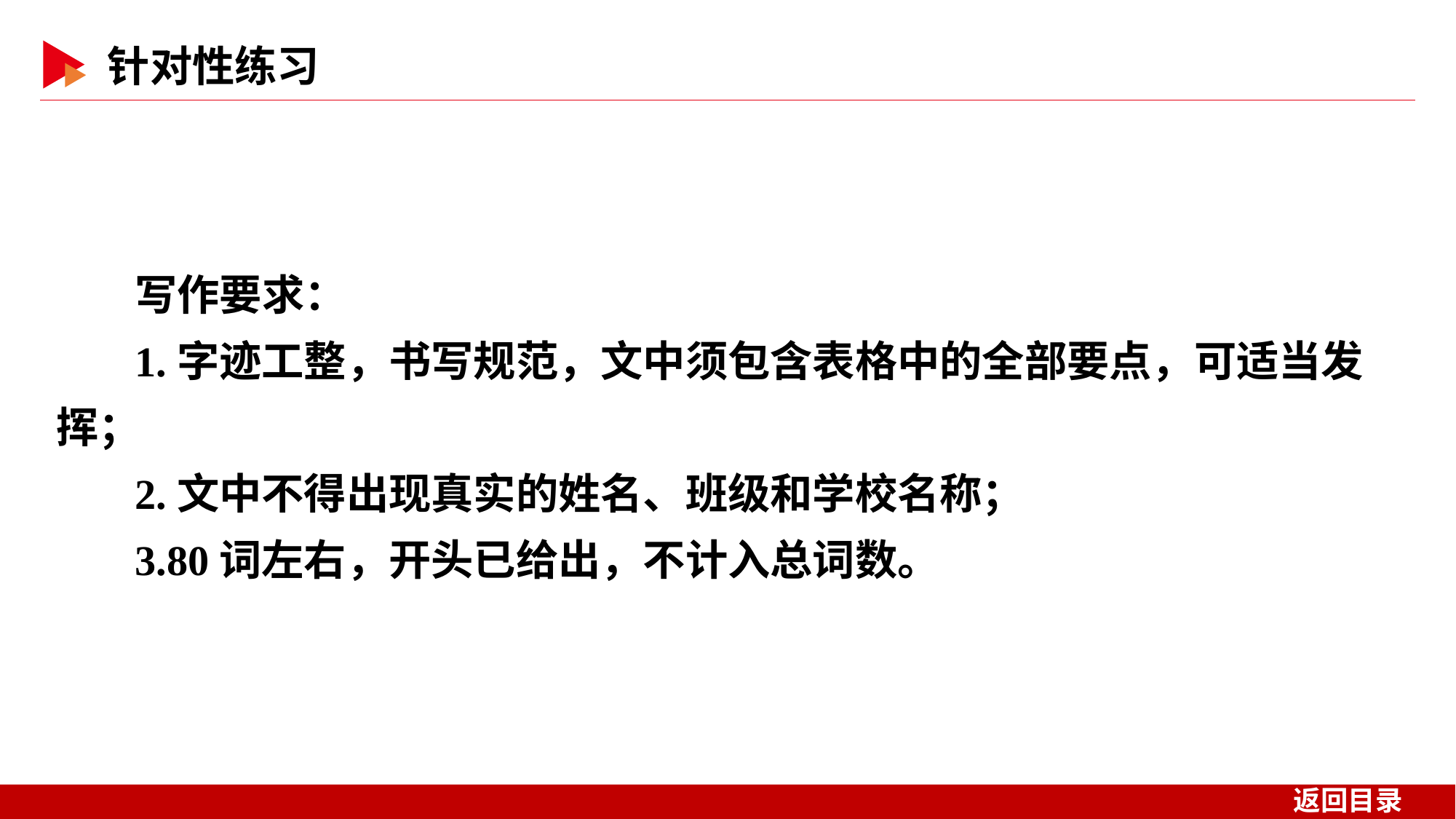

写作要求：
1.字迹工整，书写规范，文中须包含表格中的全部要点，可适当发挥；
2.文中不得出现真实的姓名、班级和学校名称；
3.80词左右，开头已给出，不计入总词数。